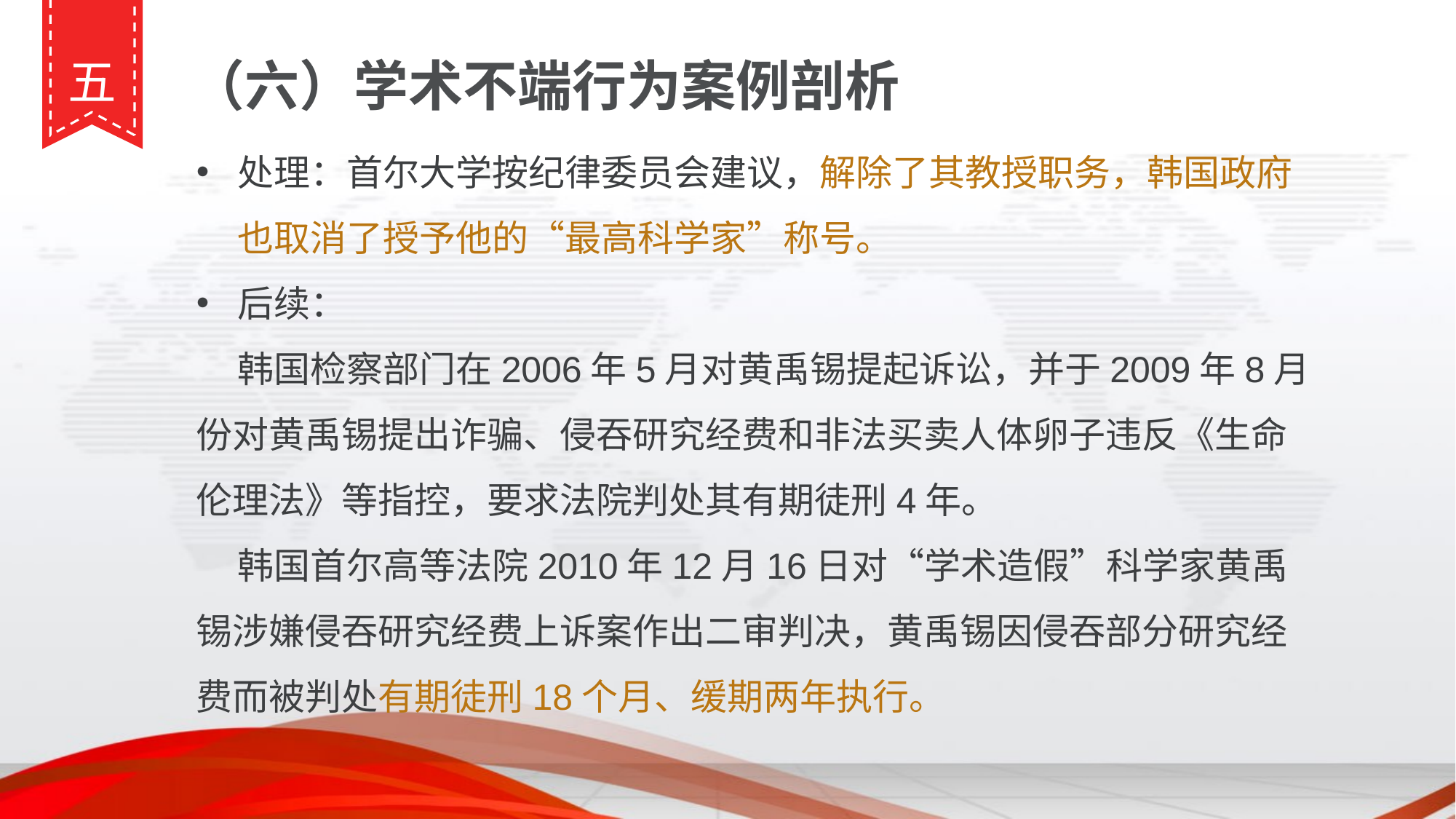

五
（六）学术不端行为案例剖析
处理：首尔大学按纪律委员会建议，解除了其教授职务，韩国政府也取消了授予他的“最高科学家”称号。
后续：
    韩国检察部门在2006年5月对黄禹锡提起诉讼，并于2009年8月份对黄禹锡提出诈骗、侵吞研究经费和非法买卖人体卵子违反《生命伦理法》等指控，要求法院判处其有期徒刑4年。
    韩国首尔高等法院2010年12月16日对“学术造假”科学家黄禹锡涉嫌侵吞研究经费上诉案作出二审判决，黄禹锡因侵吞部分研究经费而被判处有期徒刑18个月、缓期两年执行。